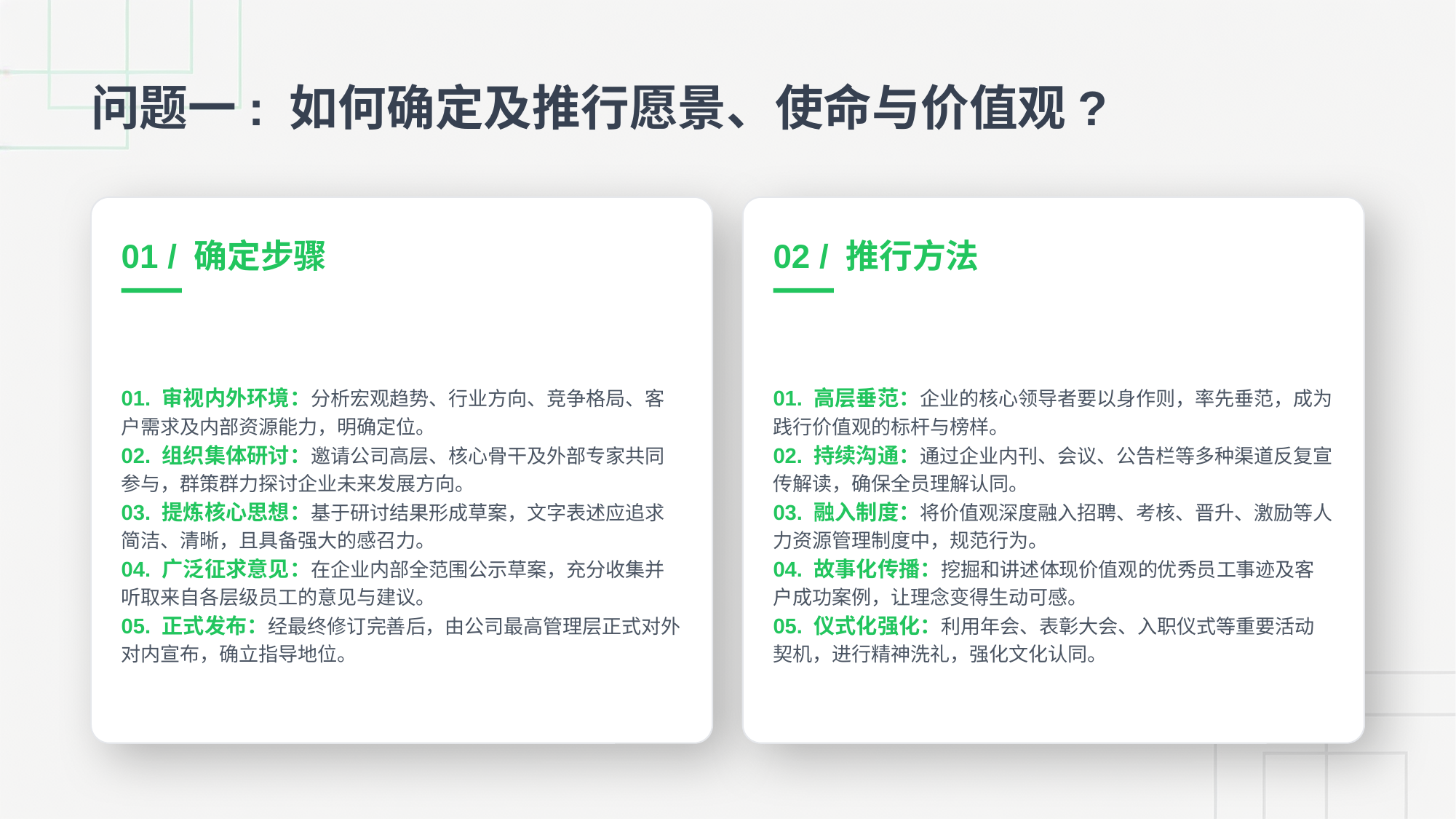

问题一: 如何确定及推行愿景、使命与价值观?

01 / 确定步骤
02 / 推行方法

01. 审视内外环境：分析宏观趋势、行业方向、竞争格局、客户需求及内部资源能力，明确定位。
02. 组织集体研讨：邀请公司高层、核心骨干及外部专家共同参与，群策群力探讨企业未来发展方向。
03. 提炼核心思想：基于研讨结果形成草案，文字表述应追求简洁、清晰，且具备强大的感召力。
04. 广泛征求意见：在企业内部全范围公示草案，充分收集并听取来自各层级员工的意见与建议。
05. 正式发布：经最终修订完善后，由公司最高管理层正式对外对内宣布，确立指导地位。
01. 高层垂范：企业的核心领导者要以身作则，率先垂范，成为践行价值观的标杆与榜样。
02. 持续沟通：通过企业内刊、会议、公告栏等多种渠道反复宣传解读，确保全员理解认同。
03. 融入制度：将价值观深度融入招聘、考核、晋升、激励等人力资源管理制度中，规范行为。
04. 故事化传播：挖掘和讲述体现价值观的优秀员工事迹及客户成功案例，让理念变得生动可感。
05. 仪式化强化：利用年会、表彰大会、入职仪式等重要活动契机，进行精神洗礼，强化文化认同。